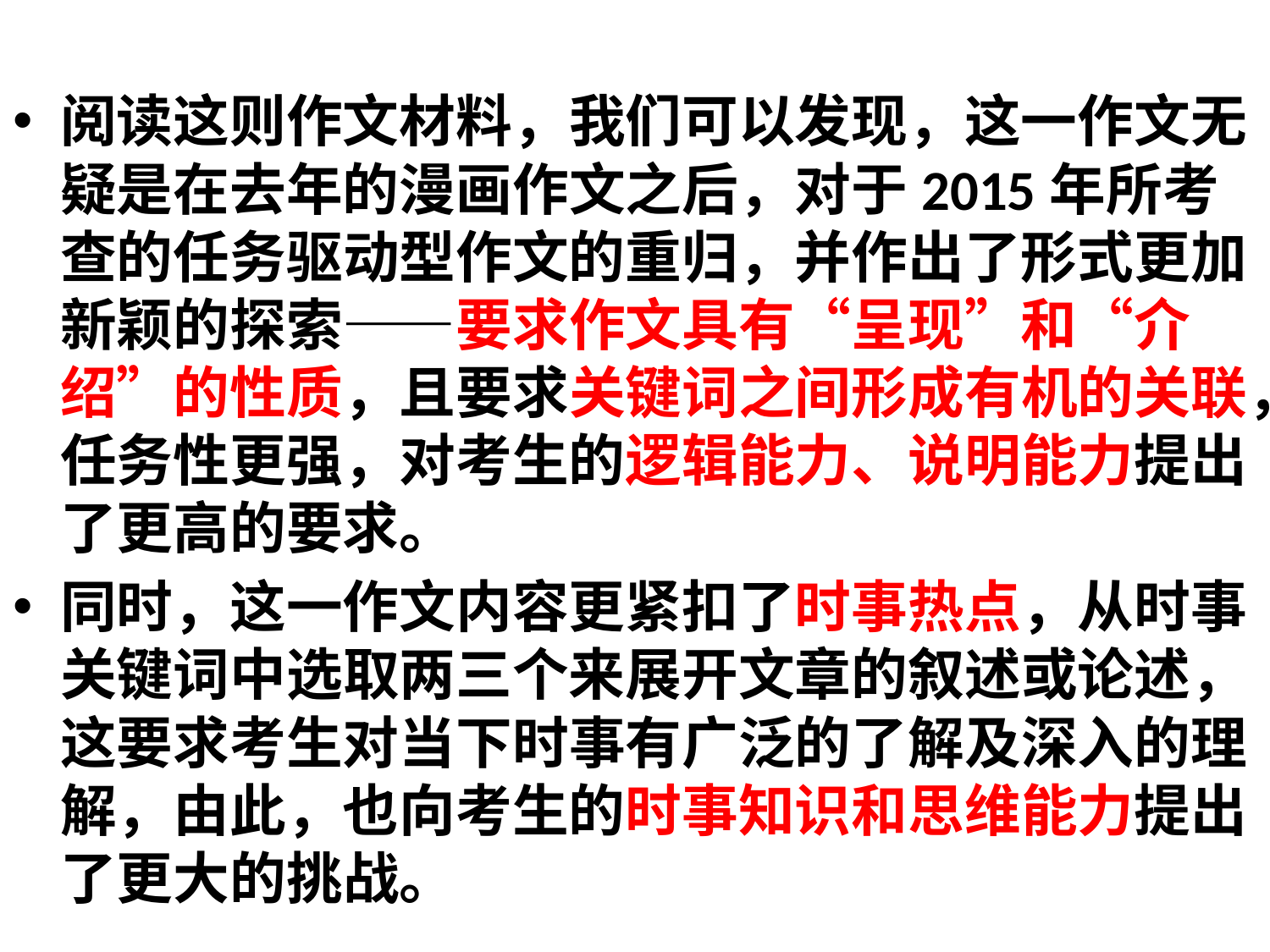

阅读这则作文材料，我们可以发现，这一作文无疑是在去年的漫画作文之后，对于2015年所考查的任务驱动型作文的重归，并作出了形式更加新颖的探索——要求作文具有“呈现”和“介绍”的性质，且要求关键词之间形成有机的关联，任务性更强，对考生的逻辑能力、说明能力提出了更高的要求。
同时，这一作文内容更紧扣了时事热点，从时事关键词中选取两三个来展开文章的叙述或论述，这要求考生对当下时事有广泛的了解及深入的理解，由此，也向考生的时事知识和思维能力提出了更大的挑战。